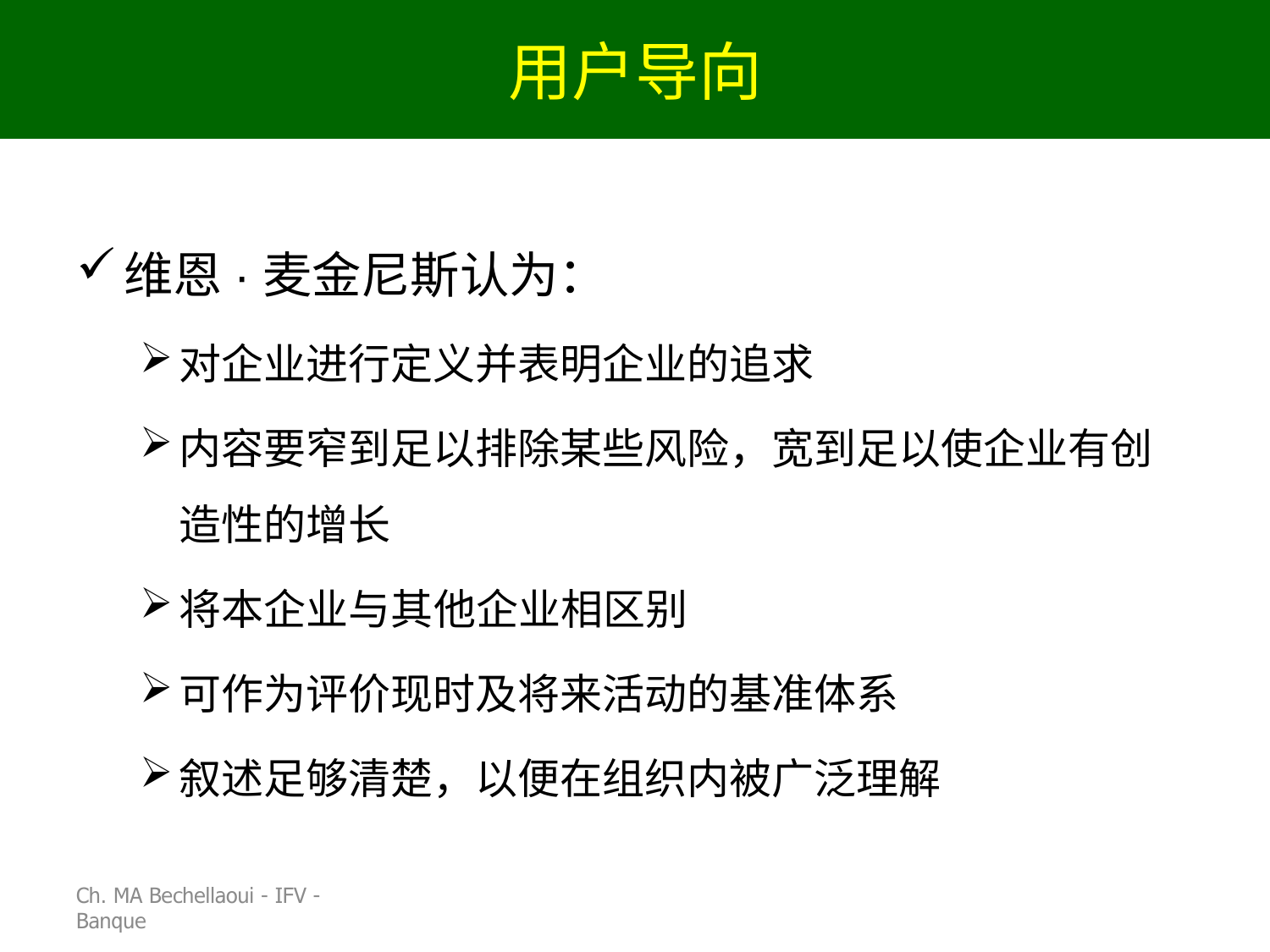

# 用户导向
Ch. MA Bechellaoui - IFV - Banque
维恩·麦金尼斯认为：
对企业进行定义并表明企业的追求
内容要窄到足以排除某些风险，宽到足以使企业有创造性的增长
将本企业与其他企业相区别
可作为评价现时及将来活动的基准体系
叙述足够清楚，以便在组织内被广泛理解